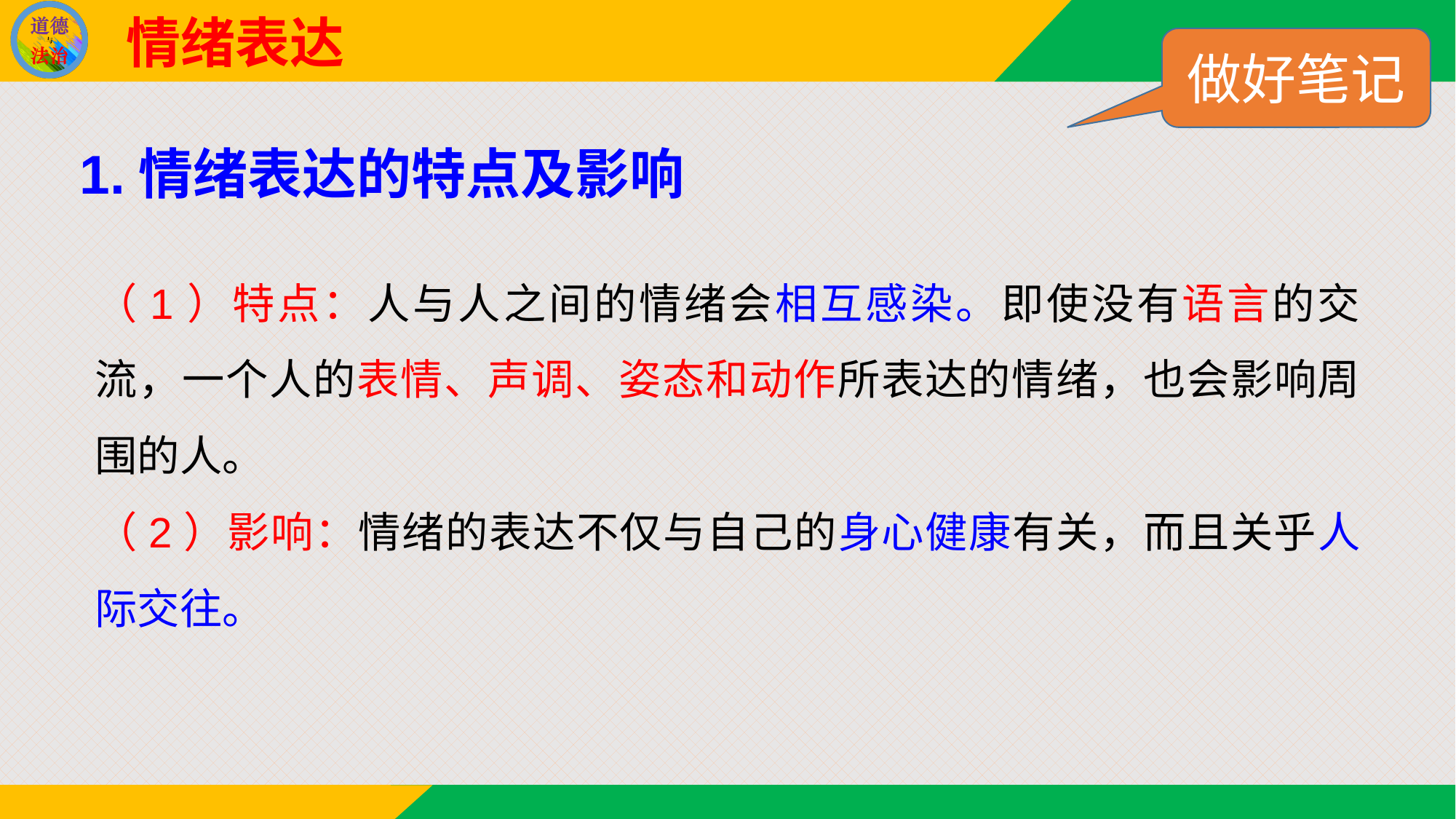

情绪表达

做好笔记
1.情绪表达的特点及影响
（1）特点：人与人之间的情绪会相互感染。即使没有语言的交流，一个人的表情、声调、姿态和动作所表达的情绪，也会影响周围的人。
（2）影响：情绪的表达不仅与自己的身心健康有关，而且关乎人际交往。